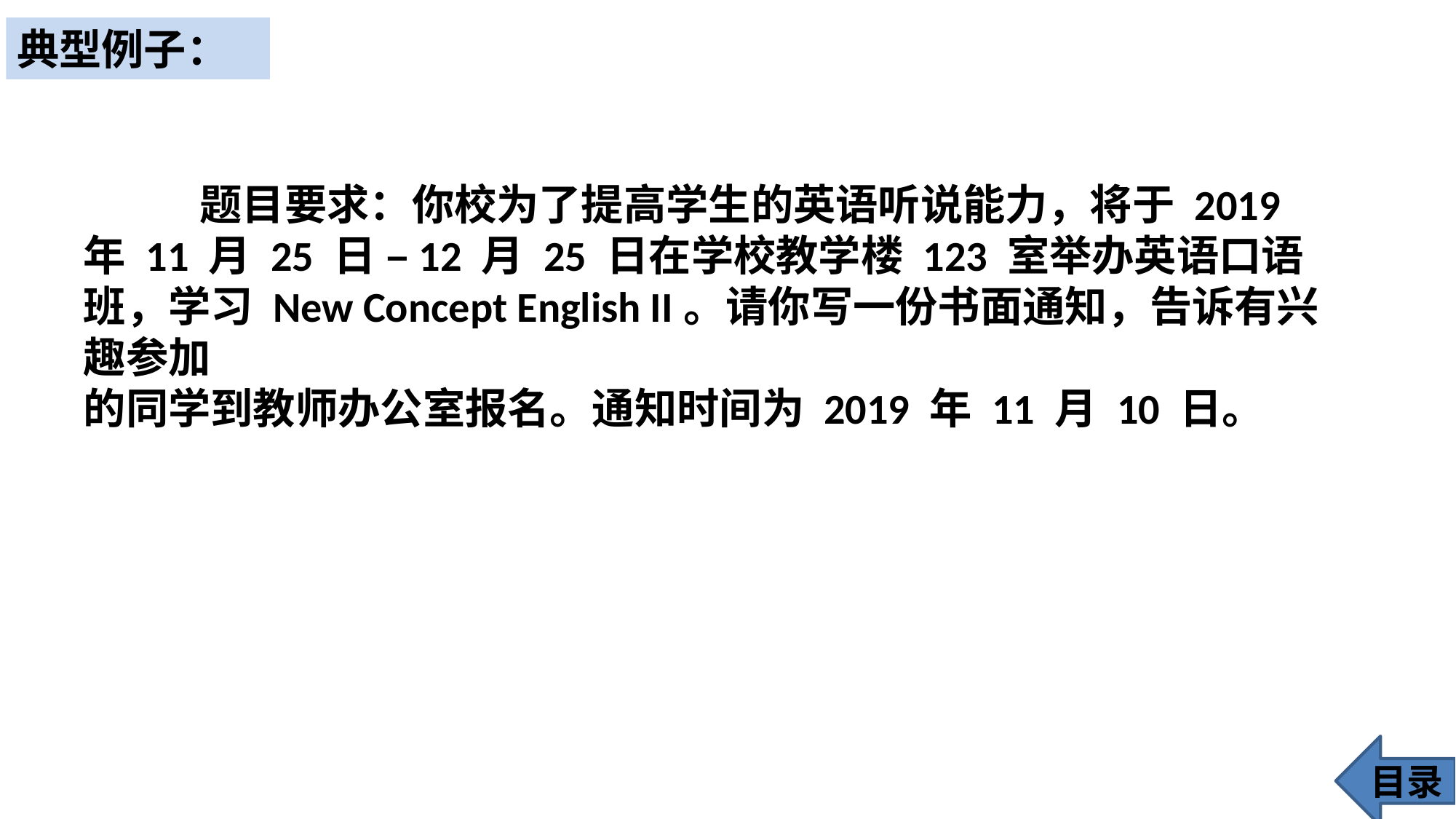

典型例子：
           题目要求：你校为了提高学生的英语听说能力，将于 2019 年 11 月 25 日 –12 月 25 日在学校教学楼 123 室举办英语口语班，学习 New Concept English II。请你写一份书面通知，告诉有兴趣参加
的同学到教师办公室报名。通知时间为 2019 年 11 月 10 日。

目录
71